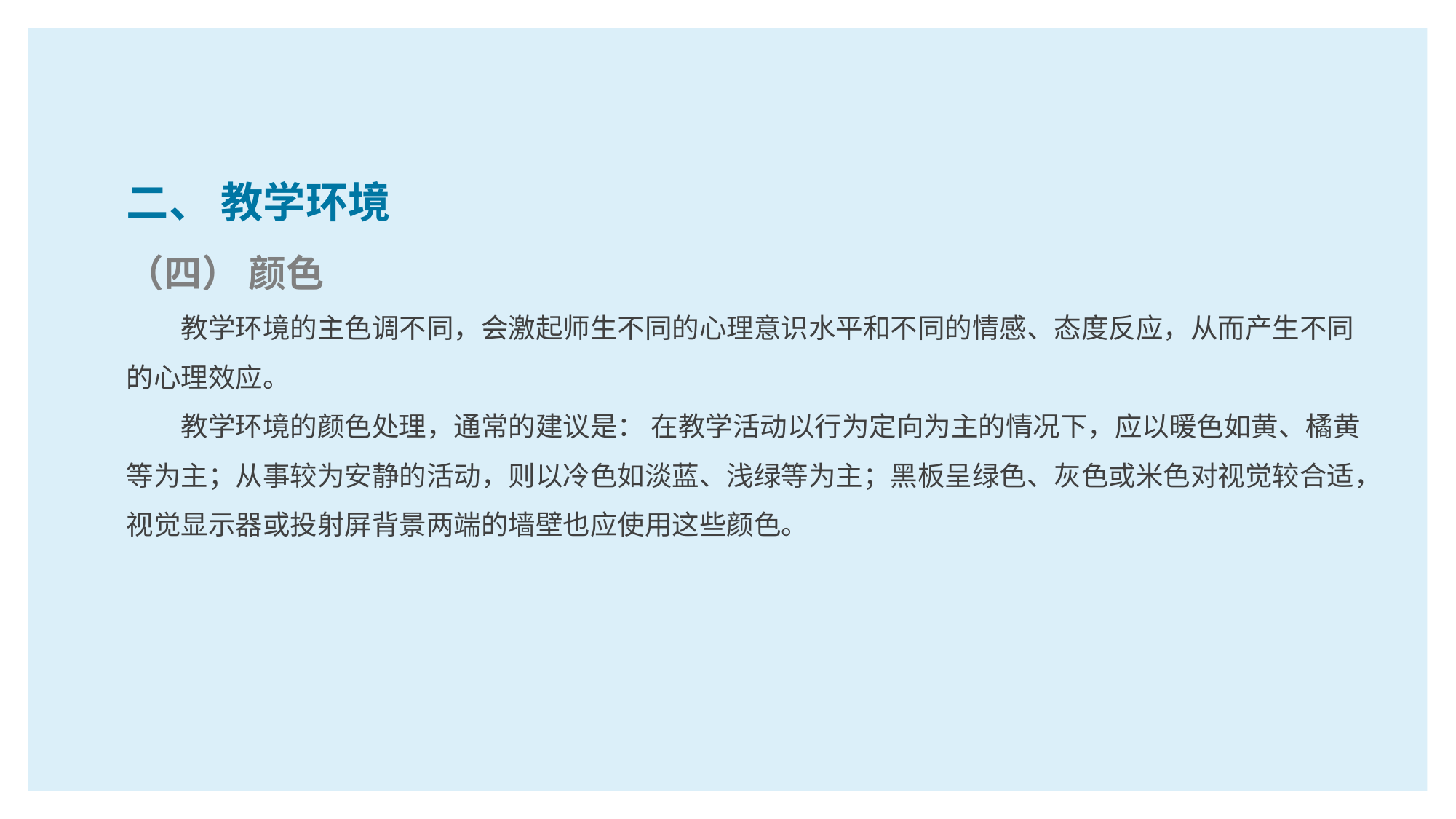

二、 教学环境
（四） 颜色
教学环境的主色调不同，会激起师生不同的心理意识水平和不同的情感、态度反应，从而产生不同的心理效应。
教学环境的颜色处理，通常的建议是： 在教学活动以行为定向为主的情况下，应以暖色如黄、橘黄等为主；从事较为安静的活动，则以冷色如淡蓝、浅绿等为主；黑板呈绿色、灰色或米色对视觉较合适，视觉显示器或投射屏背景两端的墙壁也应使用这些颜色。